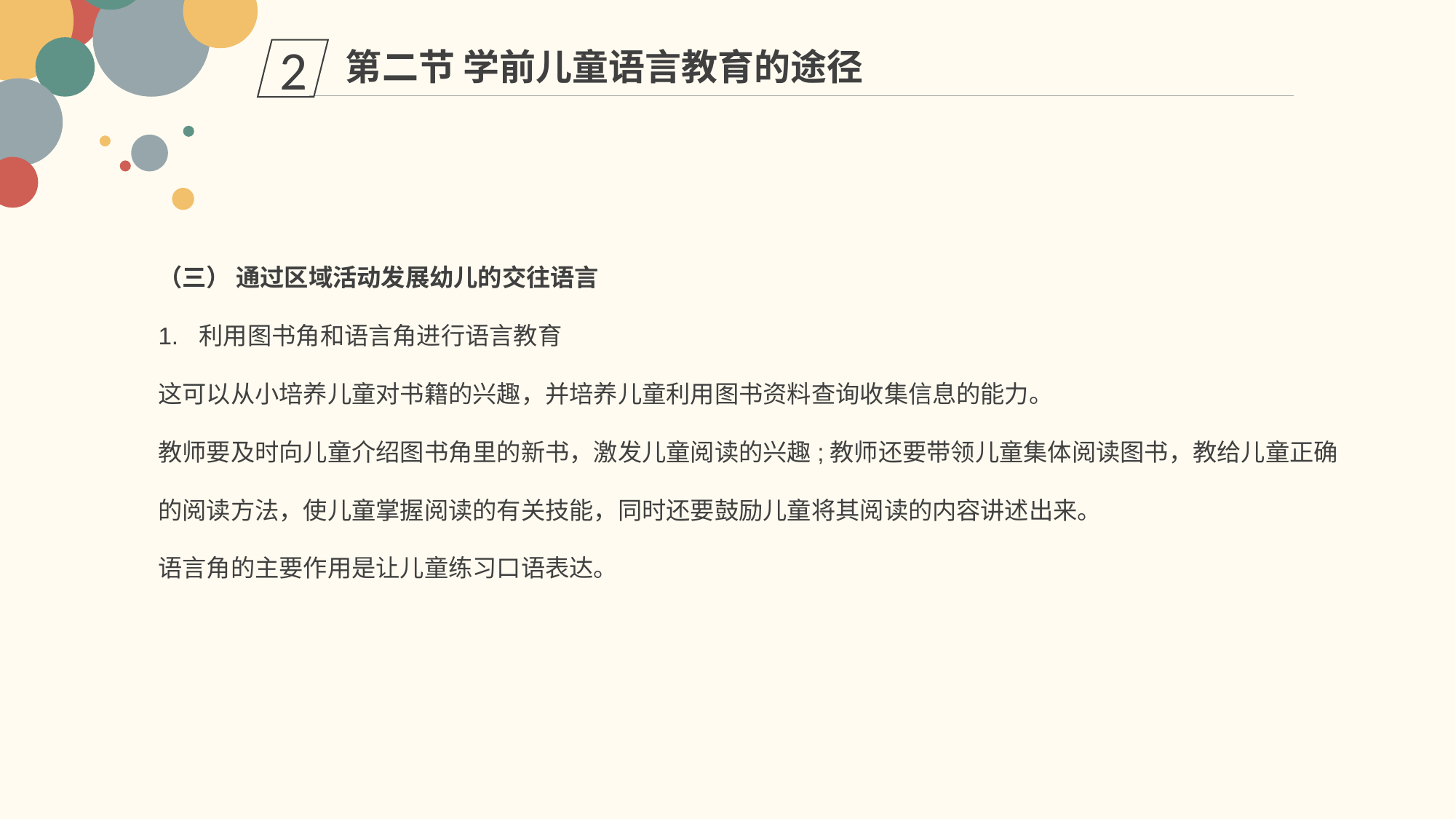

第二节 学前儿童语言教育的途径
2
（三） 通过区域活动发展幼儿的交往语言
利用图书角和语言角进行语言教育
这可以从小培养儿童对书籍的兴趣，并培养儿童利用图书资料查询收集信息的能力。
教师要及时向儿童介绍图书角里的新书，激发儿童阅读的兴趣;教师还要带领儿童集体阅读图书，教给儿童正确的阅读方法，使儿童掌握阅读的有关技能，同时还要鼓励儿童将其阅读的内容讲述出来。
语言角的主要作用是让儿童练习口语表达。